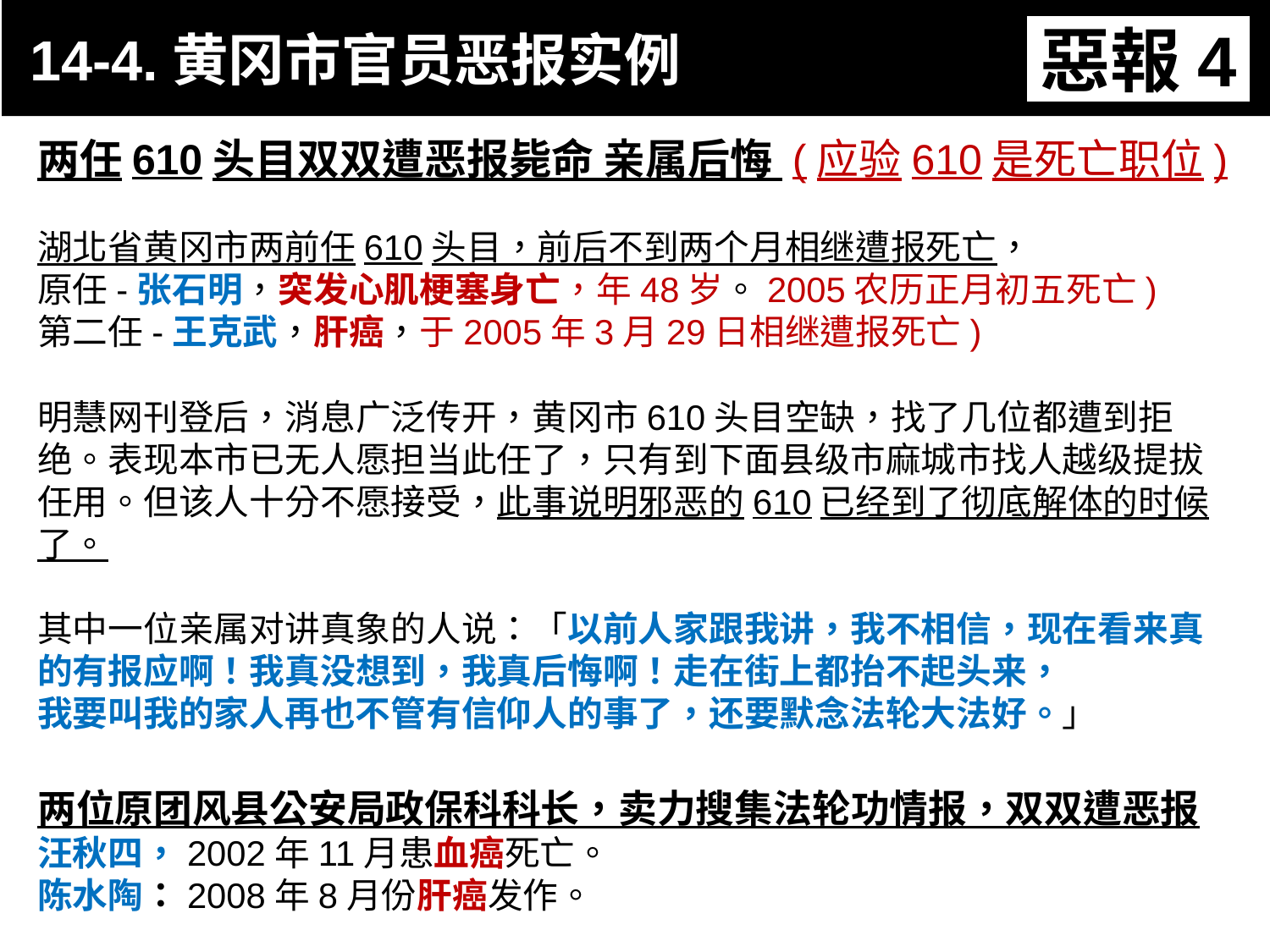

14-4.黄冈市官员恶报实例
惡報4
两任610头目双双遭恶报毙命 亲属后悔 (应验610是死亡职位)

湖北省黄冈市两前任610头目，前后不到两个月相继遭报死亡，
原任-张石明，突发心肌梗塞身亡，年48岁。2005农历正月初五死亡)
第二任-王克武，肝癌，于2005年3月29日相继遭报死亡)

明慧网刊登后，消息广泛传开，黄冈市610头目空缺，找了几位都遭到拒绝。表现本市已无人愿担当此任了，只有到下面县级市麻城市找人越级提拔任用。但该人十分不愿接受，此事说明邪恶的610已经到了彻底解体的时候了。

其中一位亲属对讲真象的人说：「以前人家跟我讲，我不相信，现在看来真的有报应啊！我真没想到，我真后悔啊！走在街上都抬不起头来，
我要叫我的家人再也不管有信仰人的事了，还要默念法轮大法好。」

两位原团风县公安局政保科科长，卖力搜集法轮功情报，双双遭恶报
汪秋四，2002年11月患血癌死亡。
陈水陶：2008年8月份肝癌发作。